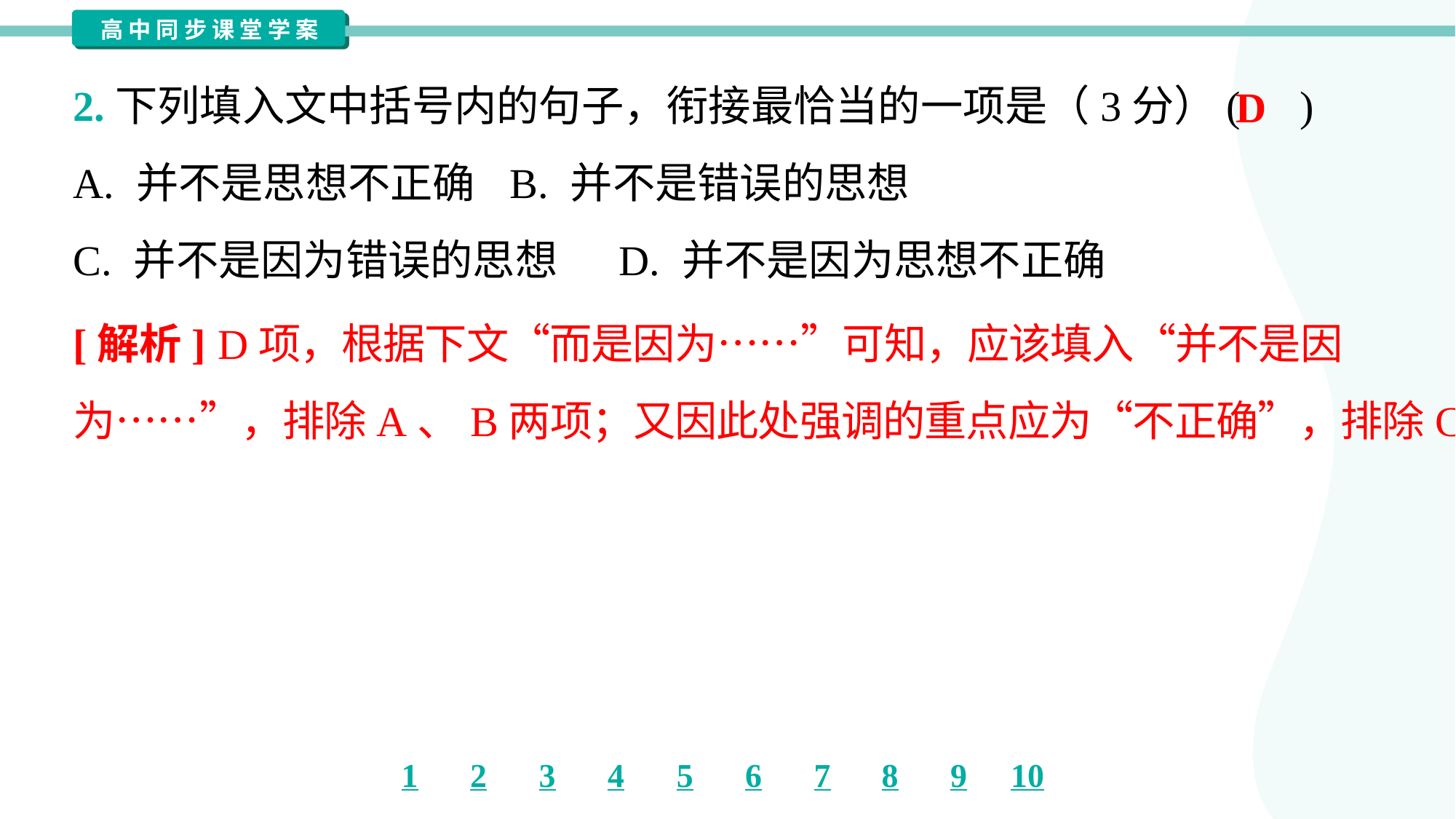

2.下列填入文中括号内的句子，衔接最恰当的一项是（3分）(     )
D
A. 并不是思想不正确	B. 并不是错误的思想
C. 并不是因为错误的思想	D. 并不是因为思想不正确
[解析] D项，根据下文“而是因为……”可知，应该填入“并不是因
为……”，排除A、B两项；又因此处强调的重点应为“不正确”，排除C项。